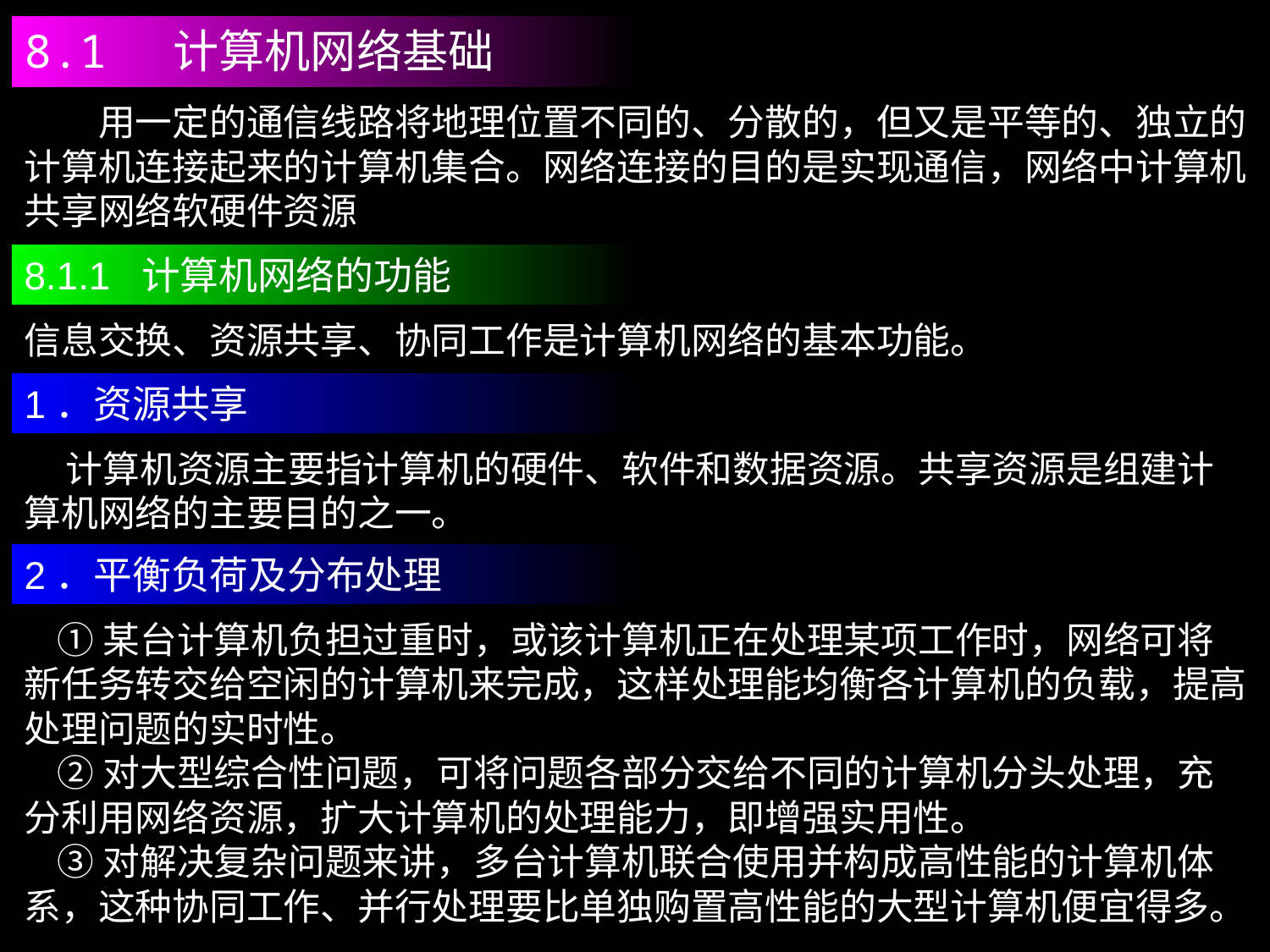

8.1  计算机网络基础
　　用一定的通信线路将地理位置不同的、分散的，但又是平等的、独立的计算机连接起来的计算机集合。网络连接的目的是实现通信，网络中计算机共享网络软硬件资源
8.1.1  计算机网络的功能
信息交换、资源共享、协同工作是计算机网络的基本功能。
1．资源共享
    计算机资源主要指计算机的硬件、软件和数据资源。共享资源是组建计算机网络的主要目的之一。
2．平衡负荷及分布处理
    ①某台计算机负担过重时，或该计算机正在处理某项工作时，网络可将新任务转交给空闲的计算机来完成，这样处理能均衡各计算机的负载，提高处理问题的实时性。
    ②对大型综合性问题，可将问题各部分交给不同的计算机分头处理，充分利用网络资源，扩大计算机的处理能力，即增强实用性。
    ③对解决复杂问题来讲，多台计算机联合使用并构成高性能的计算机体系，这种协同工作、并行处理要比单独购置高性能的大型计算机便宜得多。